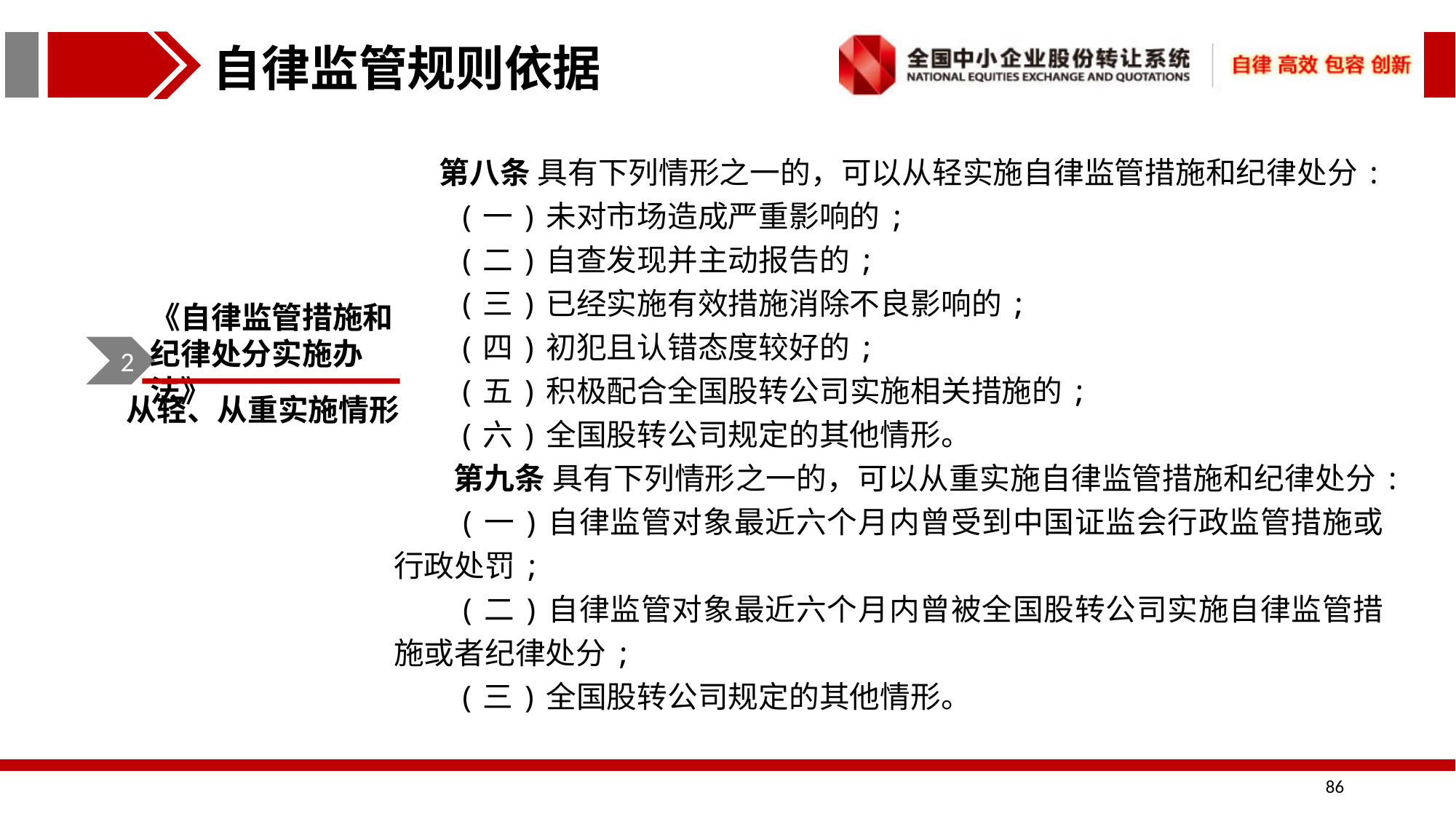

自律监管规则依据
第八条 具有下列情形之一的，可以从轻实施自律监管措施和纪律处分:
 (一)未对市场造成严重影响的;
 (二)自查发现并主动报告的;
 (三)已经实施有效措施消除不良影响的;
 (四)初犯且认错态度较好的;
 (五)积极配合全国股转公司实施相关措施的;
 (六)全国股转公司规定的其他情形。
 第九条 具有下列情形之一的，可以从重实施自律监管措施和纪律处分:
 (一)自律监管对象最近六个月内曾受到中国证监会行政监管措施或行政处罚;
 (二)自律监管对象最近六个月内曾被全国股转公司实施自律监管措施或者纪律处分;
 (三)全国股转公司规定的其他情形。
《自律监管措施和纪律处分实施办法》
2

从轻、从重实施情形
86